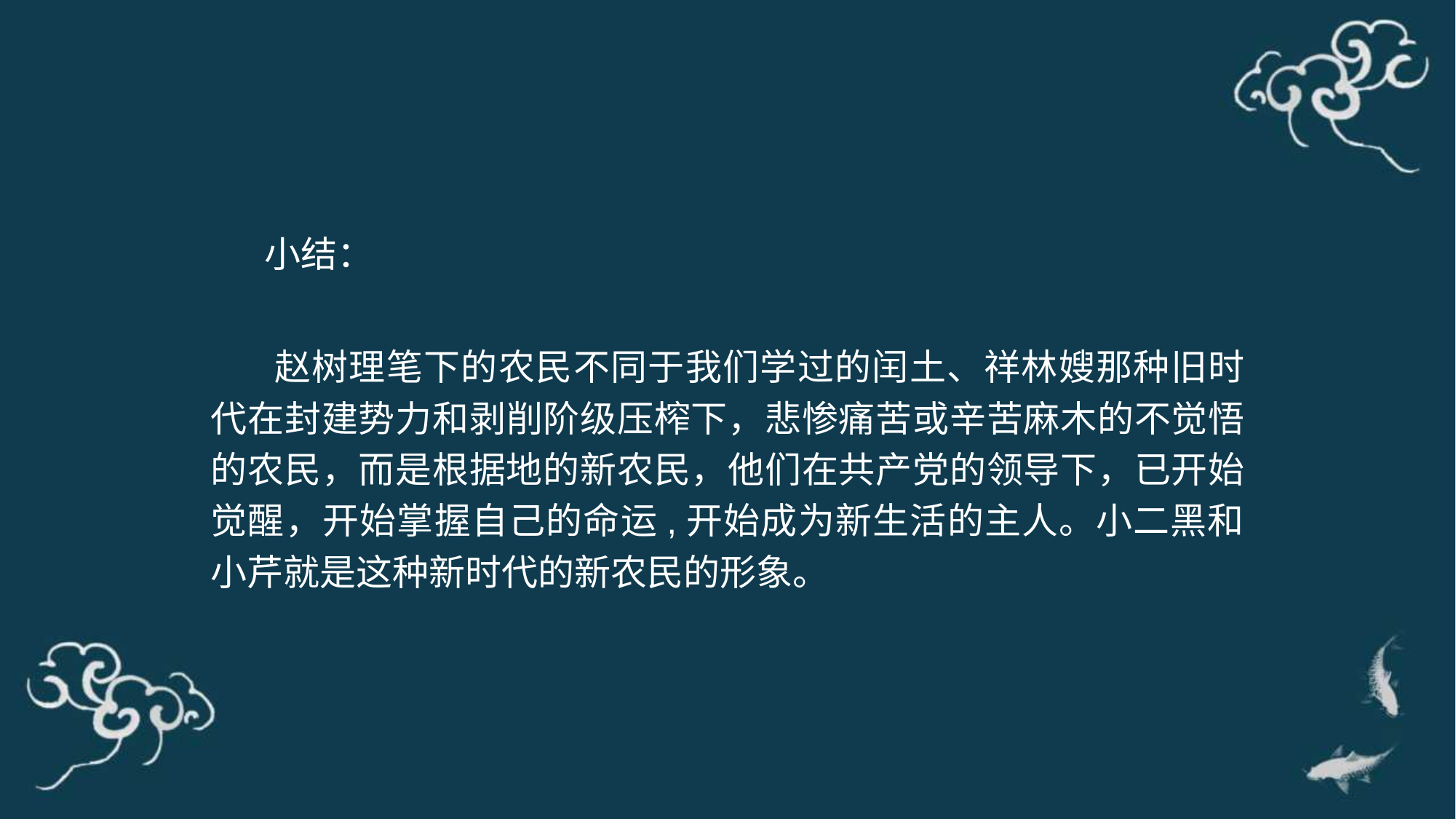

小结：
  赵树理笔下的农民不同于我们学过的闰土、祥林嫂那种旧时代在封建势力和剥削阶级压榨下，悲惨痛苦或辛苦麻木的不觉悟的农民，而是根据地的新农民，他们在共产党的领导下，已开始觉醒，开始掌握自己的命运,开始成为新生活的主人。小二黑和小芹就是这种新时代的新农民的形象。